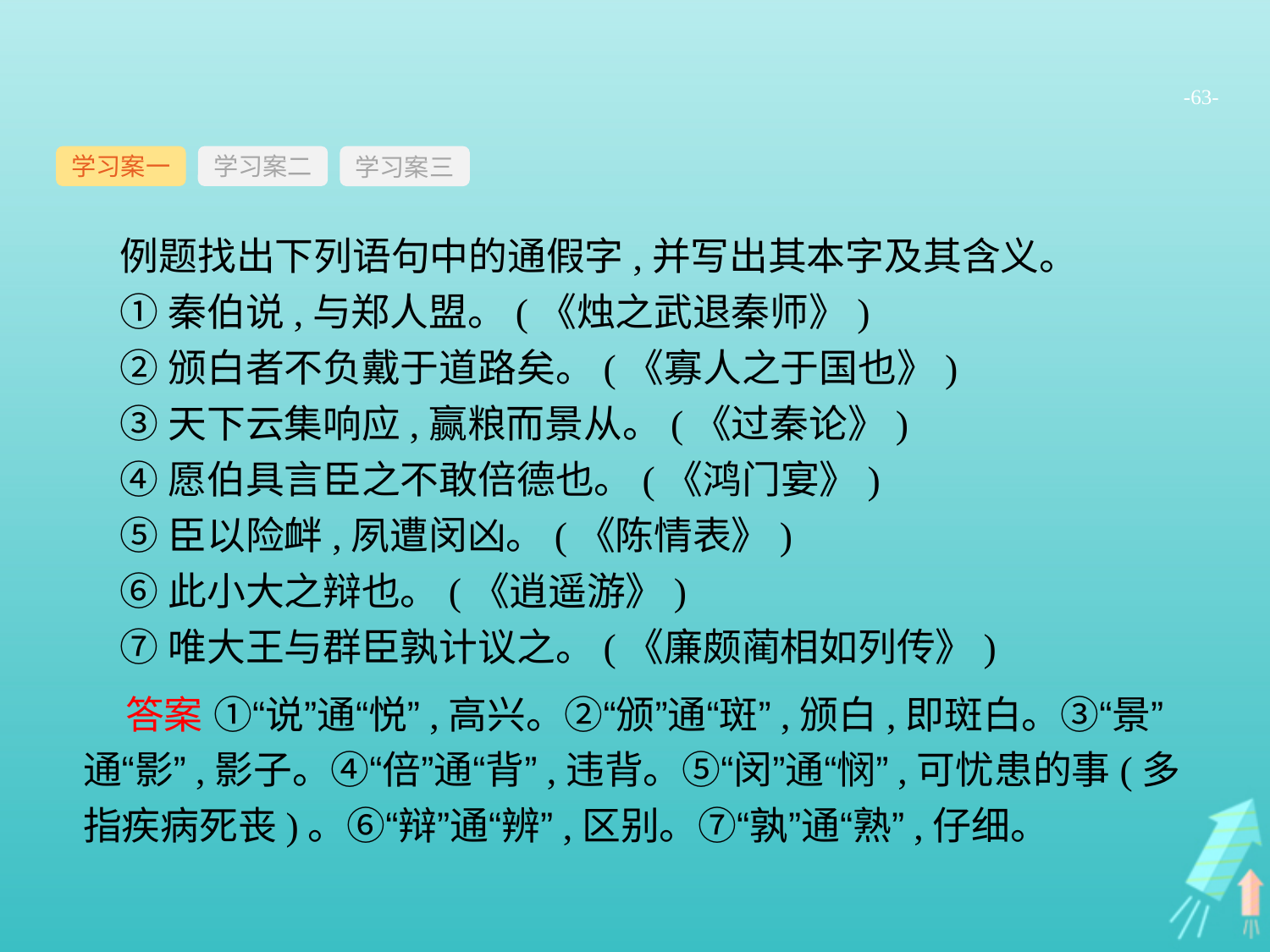

-63-
学习案一
学习案三
学习案二
例题找出下列语句中的通假字,并写出其本字及其含义。
①秦伯说,与郑人盟。(《烛之武退秦师》)
②颁白者不负戴于道路矣。(《寡人之于国也》)
③天下云集响应,赢粮而景从。(《过秦论》)
④愿伯具言臣之不敢倍德也。(《鸿门宴》)
⑤臣以险衅,夙遭闵凶。(《陈情表》)
⑥此小大之辩也。(《逍遥游》)
⑦唯大王与群臣孰计议之。(《廉颇蔺相如列传》)
答案 ①“说”通“悦”,高兴。②“颁”通“斑”,颁白,即斑白。③“景”通“影”,影子。④“倍”通“背”,违背。⑤“闵”通“悯”,可忧患的事(多指疾病死丧)。⑥“辩”通“辨”,区别。⑦“孰”通“熟”,仔细。